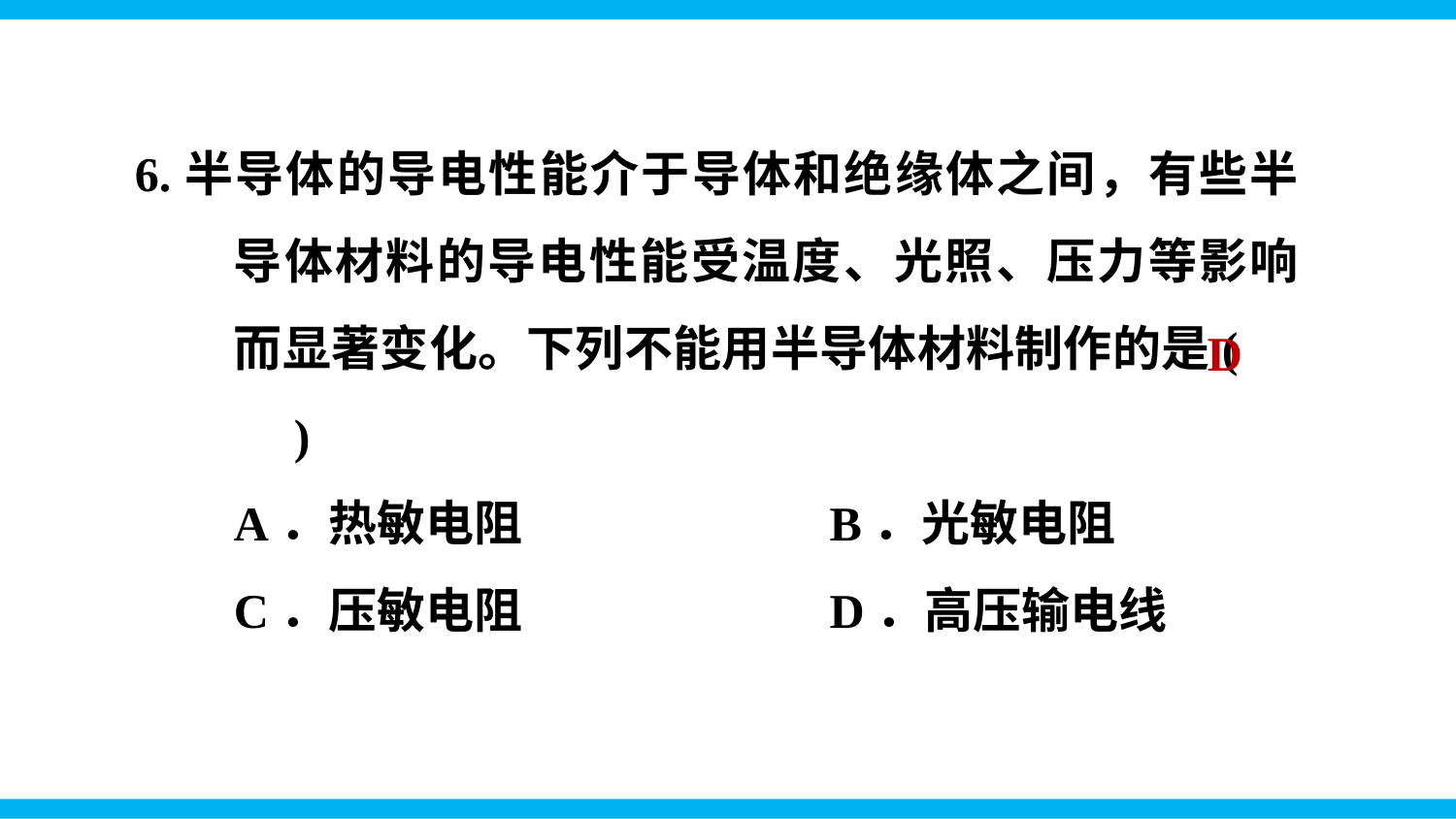

6.半导体的导电性能介于导体和绝缘体之间，有些半导体材料的导电性能受温度、光照、压力等影响而显著变化。下列不能用半导体材料制作的是(　　)
A．热敏电阻                           B．光敏电阻
C．压敏电阻                           D．高压输电线
D